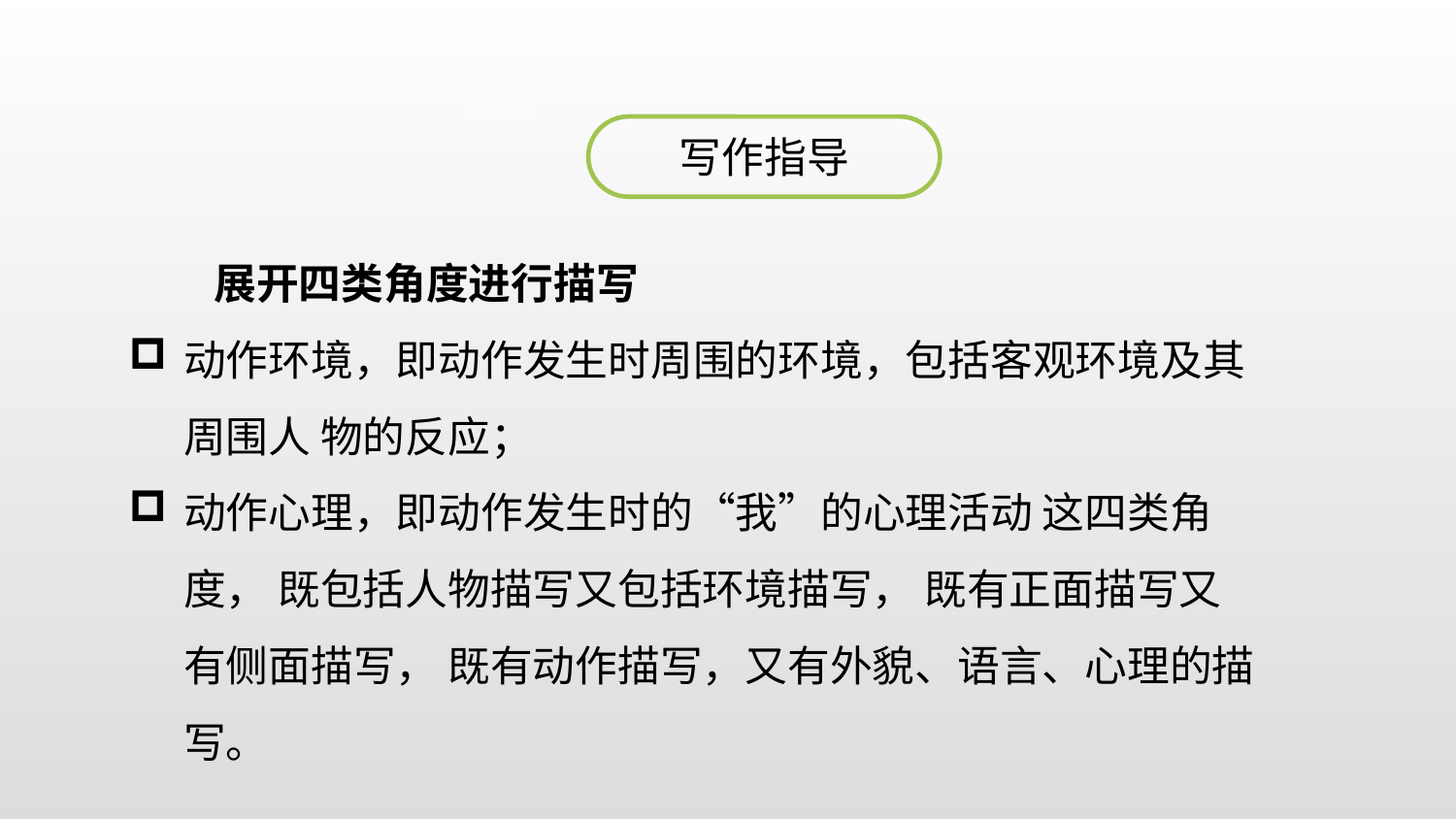

写作指导
展开四类角度进行描写
动作环境，即动作发生时周围的环境，包括客观环境及其周围人 物的反应；
动作心理，即动作发生时的“我”的心理活动 这四类角度， 既包括人物描写又包括环境描写， 既有正面描写又有侧面描写， 既有动作描写，又有外貌、语言、心理的描写。